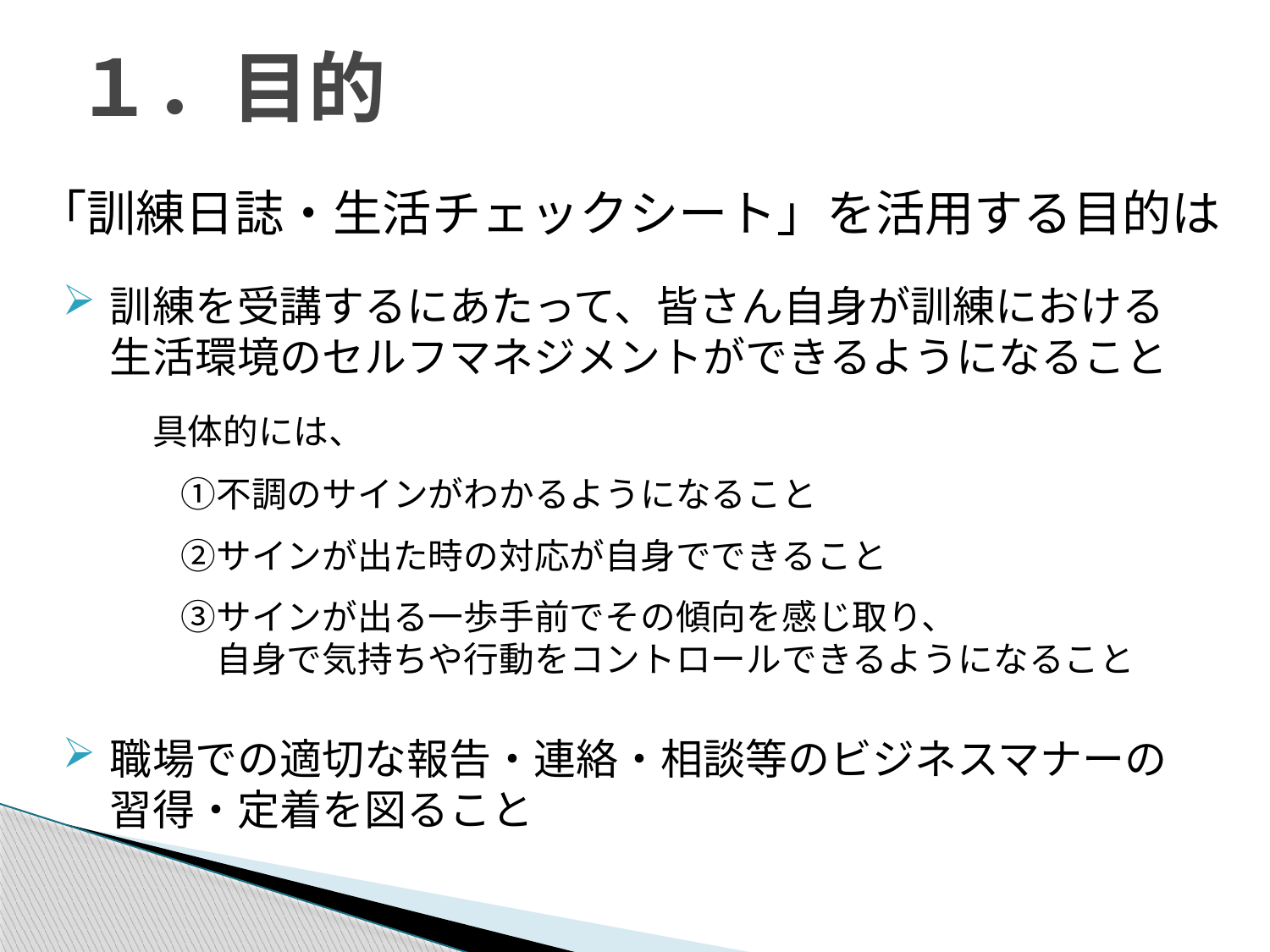

# １．目的
「訓練日誌・生活チェックシート」を活用する目的は

訓練を受講するにあたって、皆さん自身が訓練における
生活環境のセルフマネジメントができるようになること
　具体的には、
　　①不調のサインがわかるようになること
　　②サインが出た時の対応が自身でできること
　　③サインが出る一歩手前でその傾向を感じ取り、
　　　自身で気持ちや行動をコントロールできるようになること
職場での適切な報告・連絡・相談等のビジネスマナーの
習得・定着を図ること